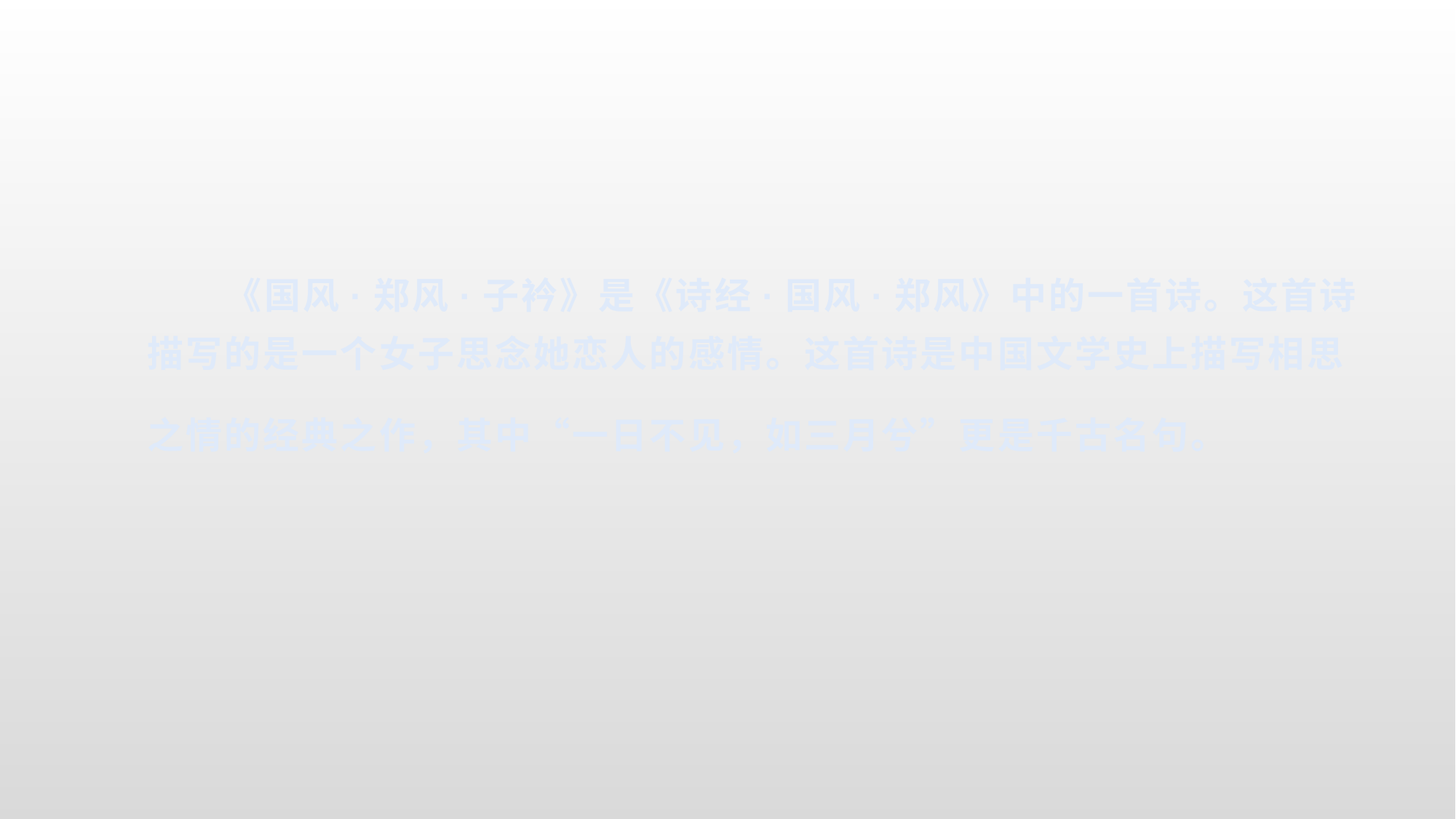

《国风·郑风·子衿》是《诗经·国风·郑风》中的一首诗。这首诗描写的是一个女子思念她恋人的感情。这首诗是中国文学史上描写相思之情的经典之作，其中“一日不见，如三月兮”更是千古名句。